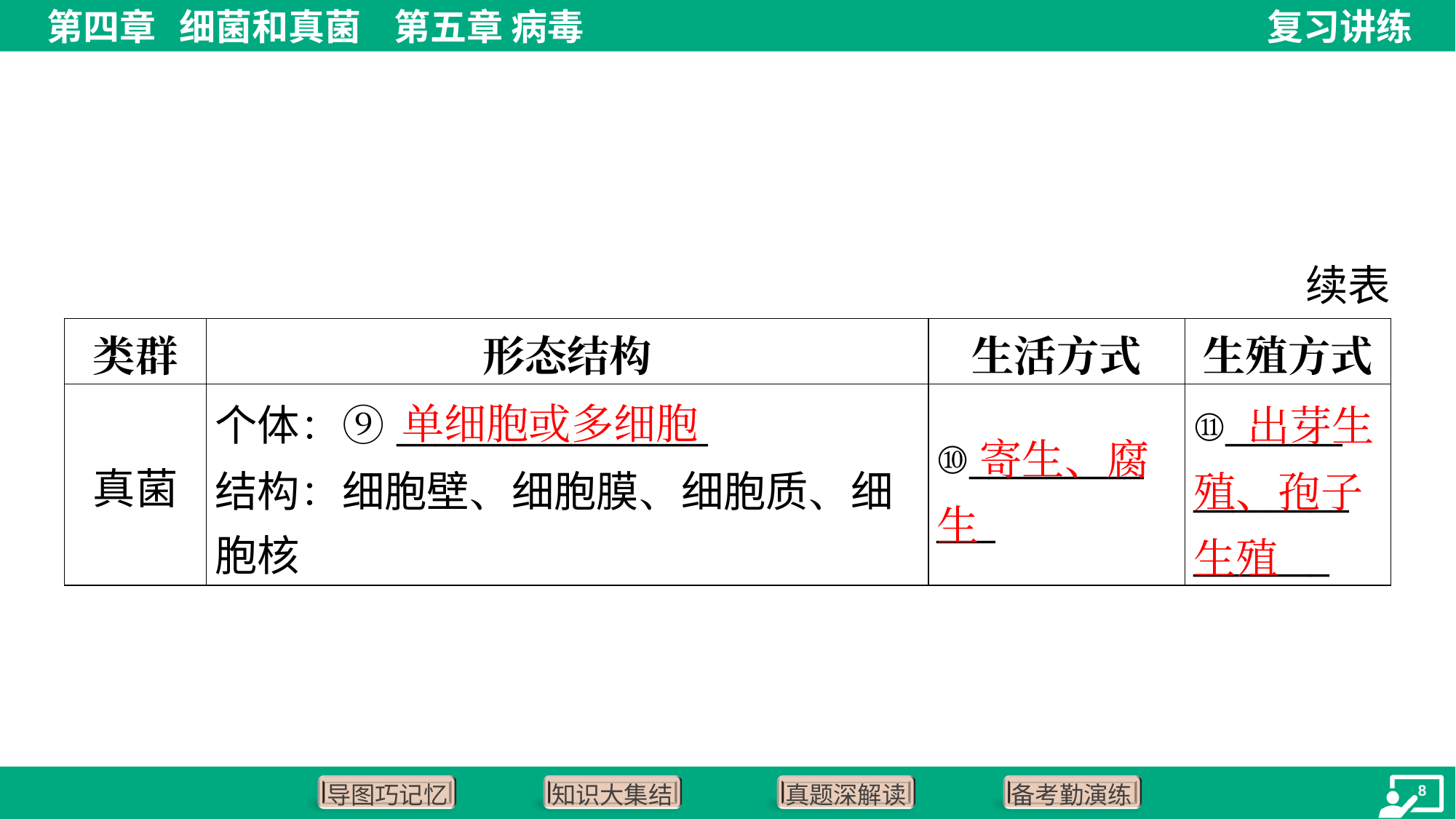

续表
| 类群 | 形态结构 | 生活方式 | 生殖方式 |
| --- | --- | --- | --- |
| 真菌 | 个体：⑨\_\_\_\_\_\_\_\_\_\_\_\_\_\_\_\_ 结构：细胞壁、细胞膜、细胞质、细 胞核 | ⑩\_\_\_\_\_\_\_\_\_ \_\_\_ | ⑪\_\_\_\_\_\_ \_\_\_\_\_\_\_\_ \_\_\_\_\_\_\_ |
单细胞或多细胞
    出芽生殖、孢子生殖
   寄生、腐生